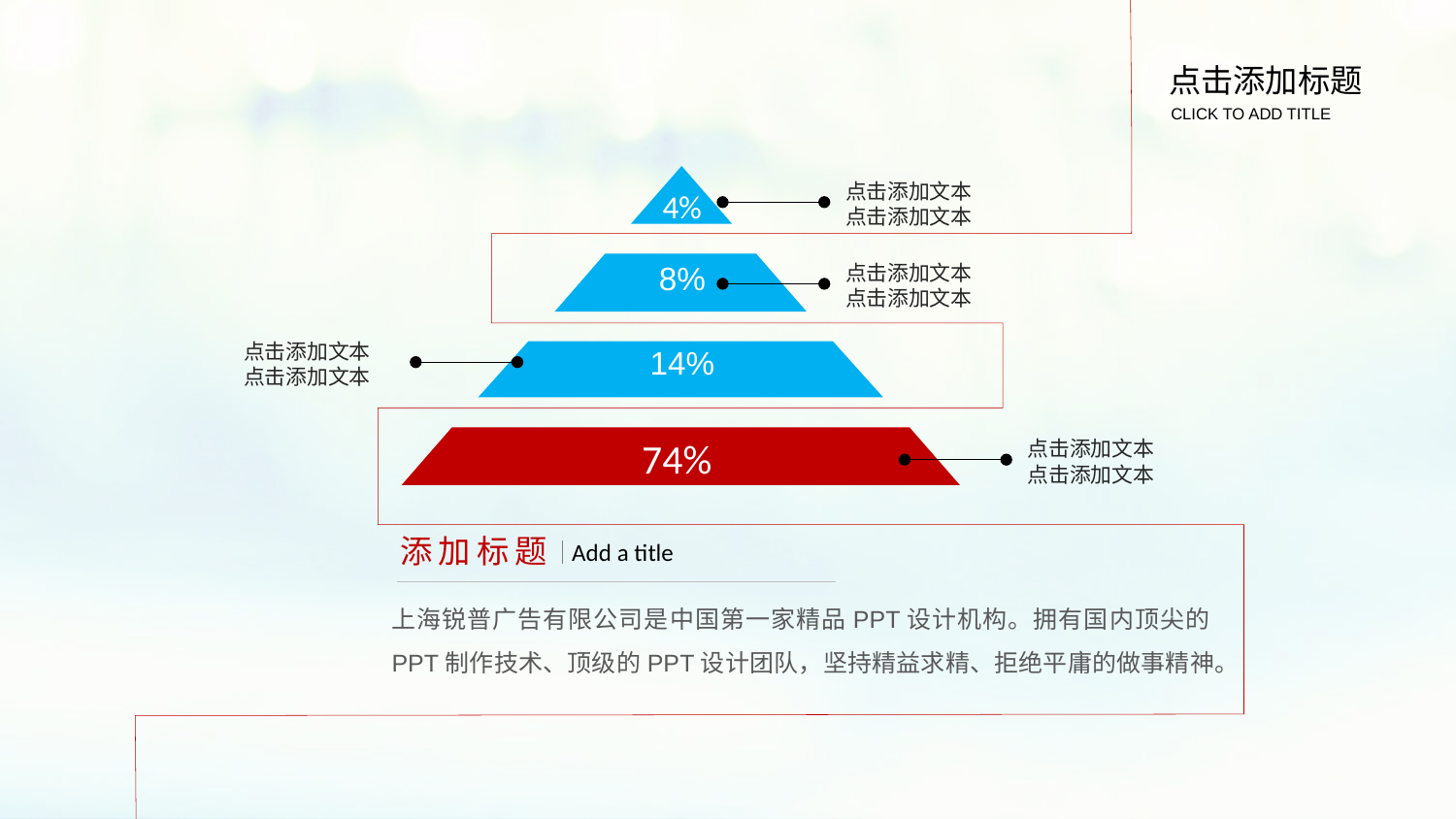

点击添加标题
CLICK TO ADD TITLE

4%
点击添加文本
点击添加文本

8%

点击添加文本
点击添加文本
点击添加文本
点击添加文本
14%

74%

点击添加文本
点击添加文本

添加标题
Add a title
上海锐普广告有限公司是中国第一家精品PPT设计机构。拥有国内顶尖的PPT制作技术、顶级的PPT设计团队，坚持精益求精、拒绝平庸的做事精神。